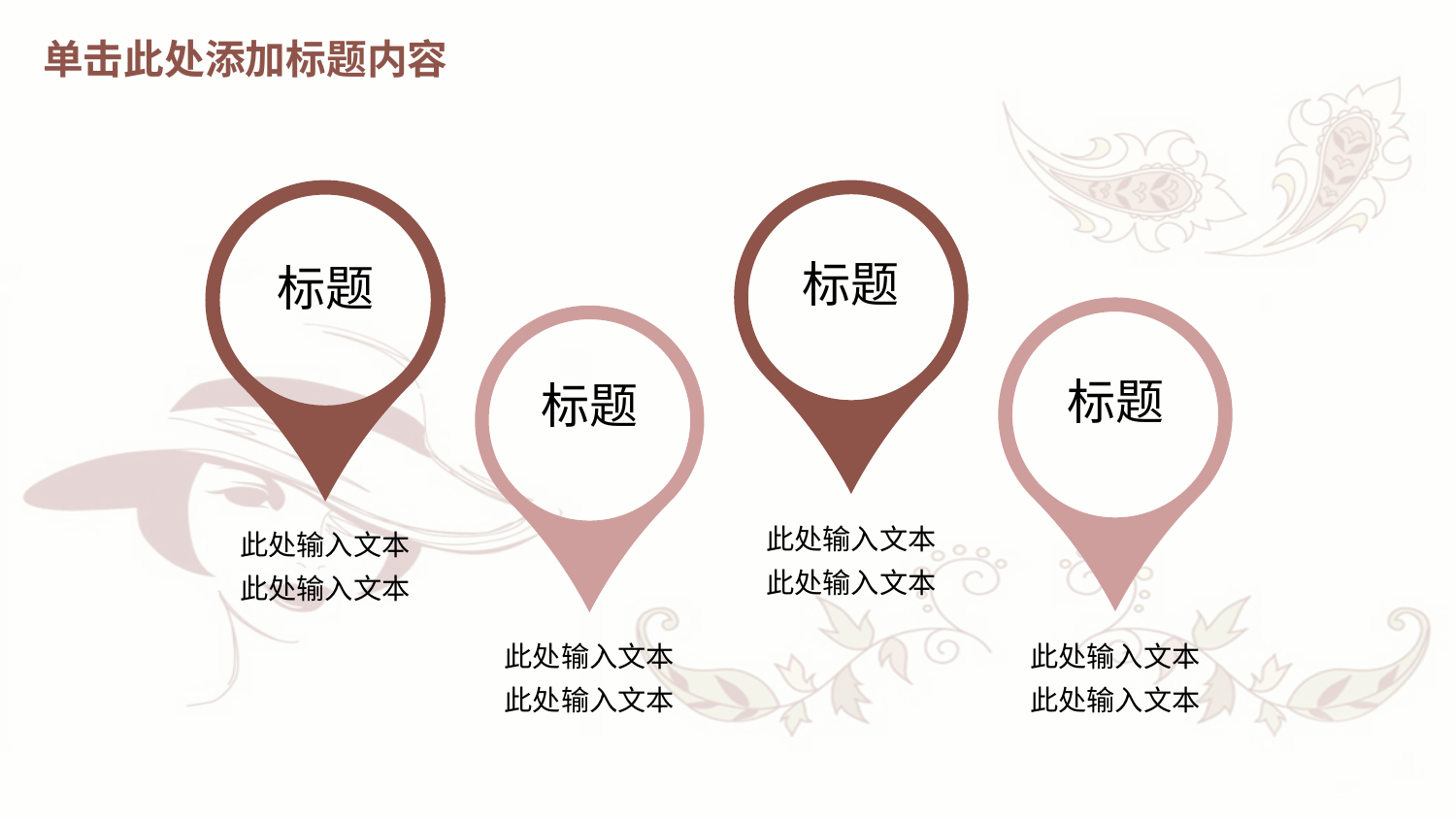

单击此处添加标题内容
标题
标题
标题
标题
此处输入文本
此处输入文本
此处输入文本
此处输入文本
此处输入文本
此处输入文本
此处输入文本
此处输入文本